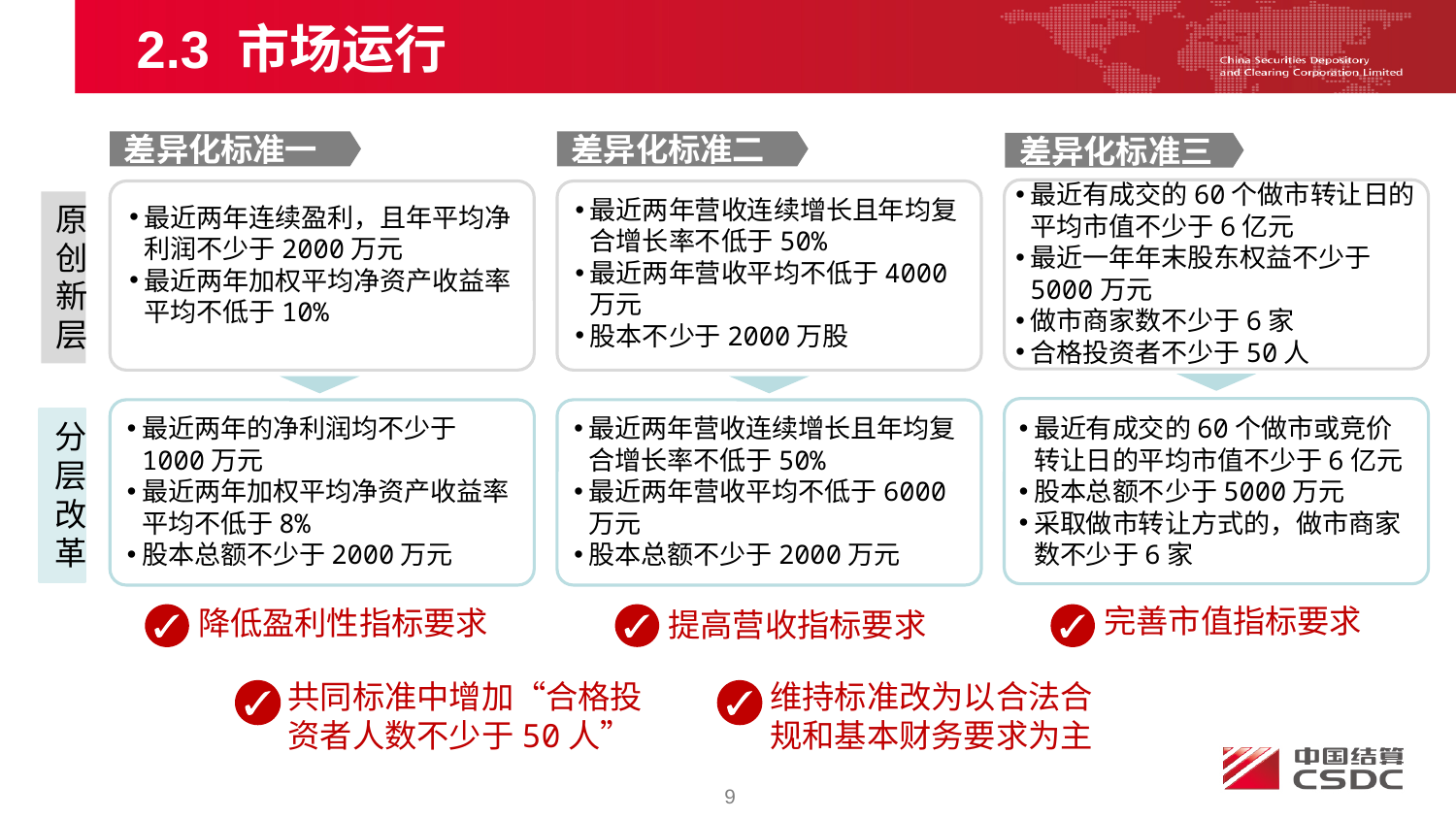

2.3 市场运行
差异化标准一
差异化标准二
差异化标准三
最近有成交的60个做市转让日的平均市值不少于6亿元
最近一年年末股东权益不少于5000万元
做市商家数不少于6家
合格投资者不少于50人

最近两年营收连续增长且年均复合增长率不低于50%
最近两年营收平均不低于4000万元
股本不少于2000万股
原创新层
最近两年连续盈利，且年平均净利润不少于2000万元
最近两年加权平均净资产收益率平均不低于10%

最近两年的净利润均不少于1000万元
最近两年加权平均净资产收益率平均不低于8%
股本总额不少于2000万元
最近两年营收连续增长且年均复合增长率不低于50%
最近两年营收平均不低于6000万元
股本总额不少于2000万元
最近有成交的60个做市或竞价转让日的平均市值不少于6亿元
股本总额不少于5000万元
采取做市转让方式的，做市商家数不少于6家
分层改革

完善市值指标要求
降低盈利性指标要求
提高营收指标要求

共同标准中增加“合格投资者人数不少于50人”
维持标准改为以合法合规和基本财务要求为主

9